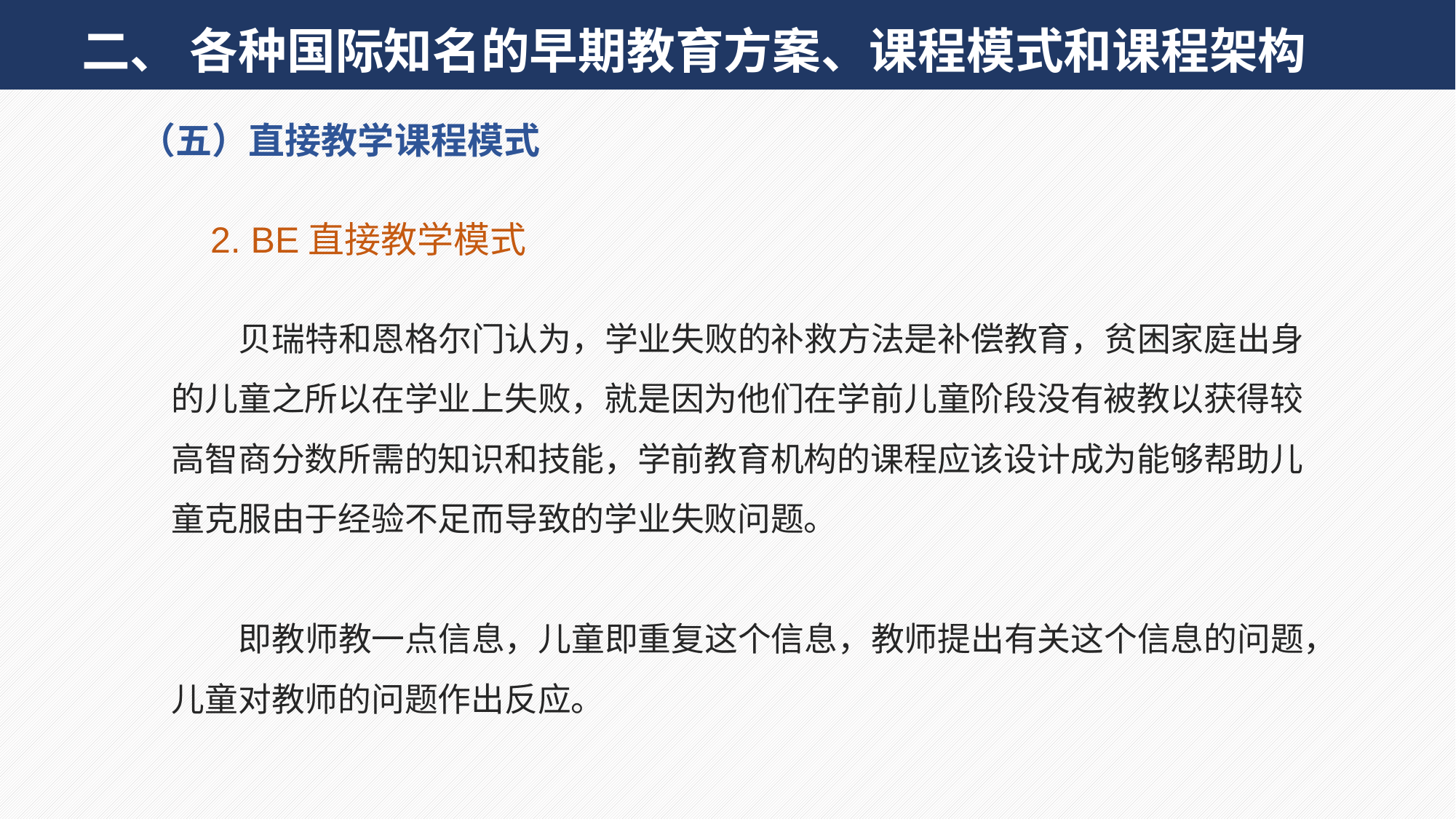

二、 各种国际知名的早期教育方案、课程模式和课程架构
（五）直接教学课程模式
2. BE直接教学模式
贝瑞特和恩格尔门认为，学业失败的补救方法是补偿教育，贫困家庭出身的儿童之所以在学业上失败，就是因为他们在学前儿童阶段没有被教以获得较高智商分数所需的知识和技能，学前教育机构的课程应该设计成为能够帮助儿童克服由于经验不足而导致的学业失败问题。

即教师教一点信息，儿童即重复这个信息，教师提出有关这个信息的问题，儿童对教师的问题作出反应。